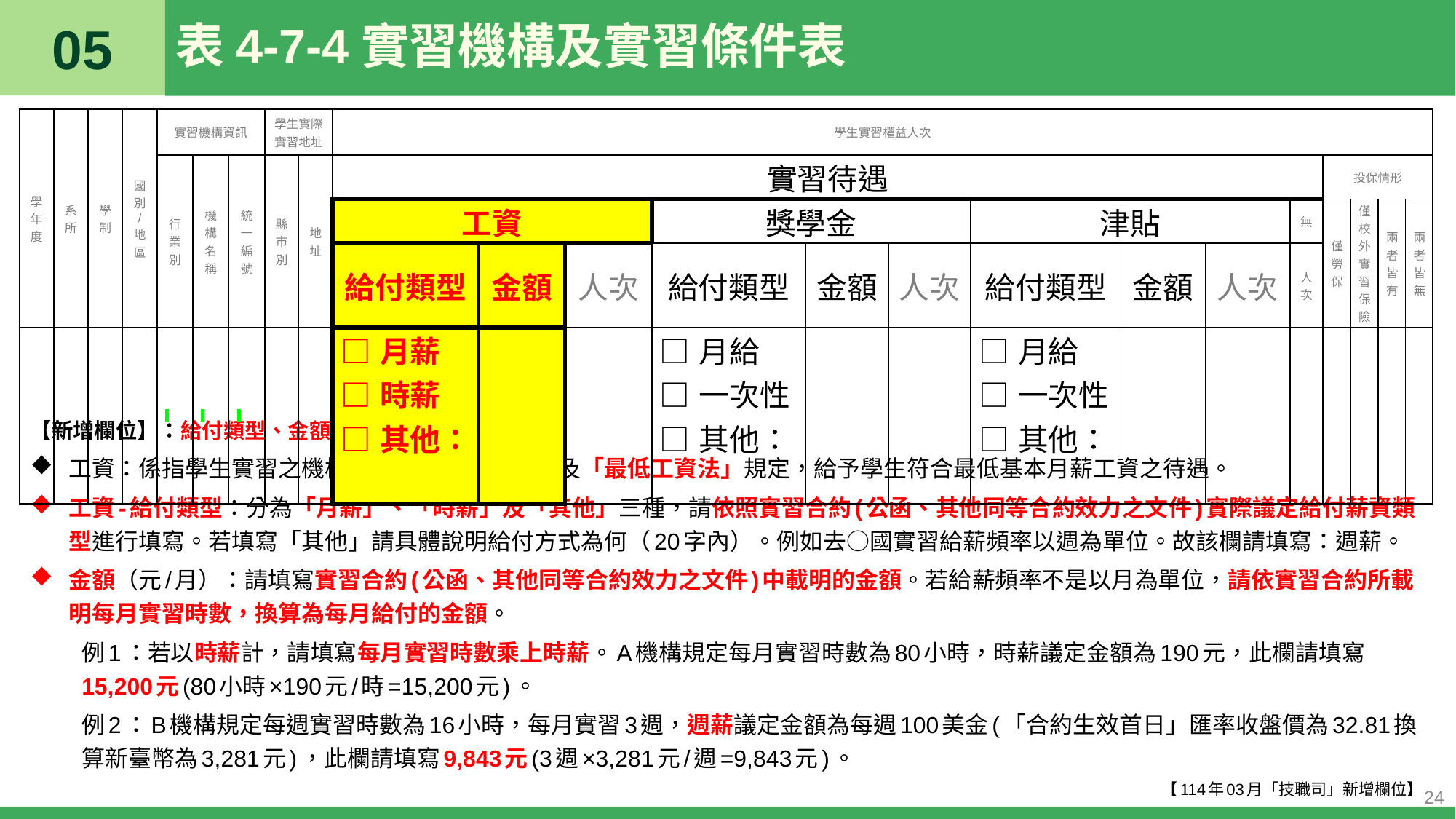

05
# 表4-7-4實習機構及實習條件表
| 學年度 | 系所 | 學制 | 國別/地區 | 實習機構資訊 |  |  | 學生實際 實習地址 |  | 學生實習權益人次 |  |  |  |  |  |  |  |  |  |  |  |  |  |
| --- | --- | --- | --- | --- | --- | --- | --- | --- | --- | --- | --- | --- | --- | --- | --- | --- | --- | --- | --- | --- | --- | --- |
|  |  |  |  | 行業別 | 機構名稱 | 統一編號 | 縣市別 | 地址 | 實習待遇 |  |  |  |  |  |  |  |  |  | 投保情形 |  |  |  |
|  |  |  |  |  |  |  |  |  | 工資 |  |  | 獎學金 |  |  | 津貼 |  |  | 無 | 僅勞保 | 僅校外實習保險 | 兩者皆有 | 兩者皆無 |
|  |  |  |  |  |  |  |  |  | 給付類型 | 金額 | 人次 | 給付類型 | 金額 | 人次 | 給付類型 | 金額 | 人次 | 人次 |  |  |  |  |
|  |  |  |  |  |  |  |  |  | □月薪 □時薪 □其他： |  |  | □月給 □一次性 □其他： |  |  | □月給 □一次性 □其他： |  |  |  |  |  |  |  |
【新增欄位】：給付類型、金額
工資：係指學生實習之機構按照「勞動基準法」及「最低工資法」規定，給予學生符合最低基本月薪工資之待遇。
工資-給付類型：分為「月薪」、「時薪」及「其他」三種，請依照實習合約(公函、其他同等合約效力之文件)實際議定給付薪資類型進行填寫。若填寫「其他」請具體說明給付方式為何（20字內）。例如去○國實習給薪頻率以週為單位。故該欄請填寫：週薪。
金額（元/月）：請填寫實習合約(公函、其他同等合約效力之文件)中載明的金額。若給薪頻率不是以月為單位，請依實習合約所載明每月實習時數，換算為每月給付的金額。
例1：若以時薪計，請填寫每月實習時數乘上時薪。A機構規定每月實習時數為80小時，時薪議定金額為190元，此欄請填寫15,200元(80小時×190元/時=15,200元)。
例2：B機構規定每週實習時數為16小時，每月實習3週，週薪議定金額為每週100美金(「合約生效首日」匯率收盤價為32.81換算新臺幣為3,281元)，此欄請填寫9,843元(3週×3,281元/週=9,843元)。
【114年03月「技職司」新增欄位】
24